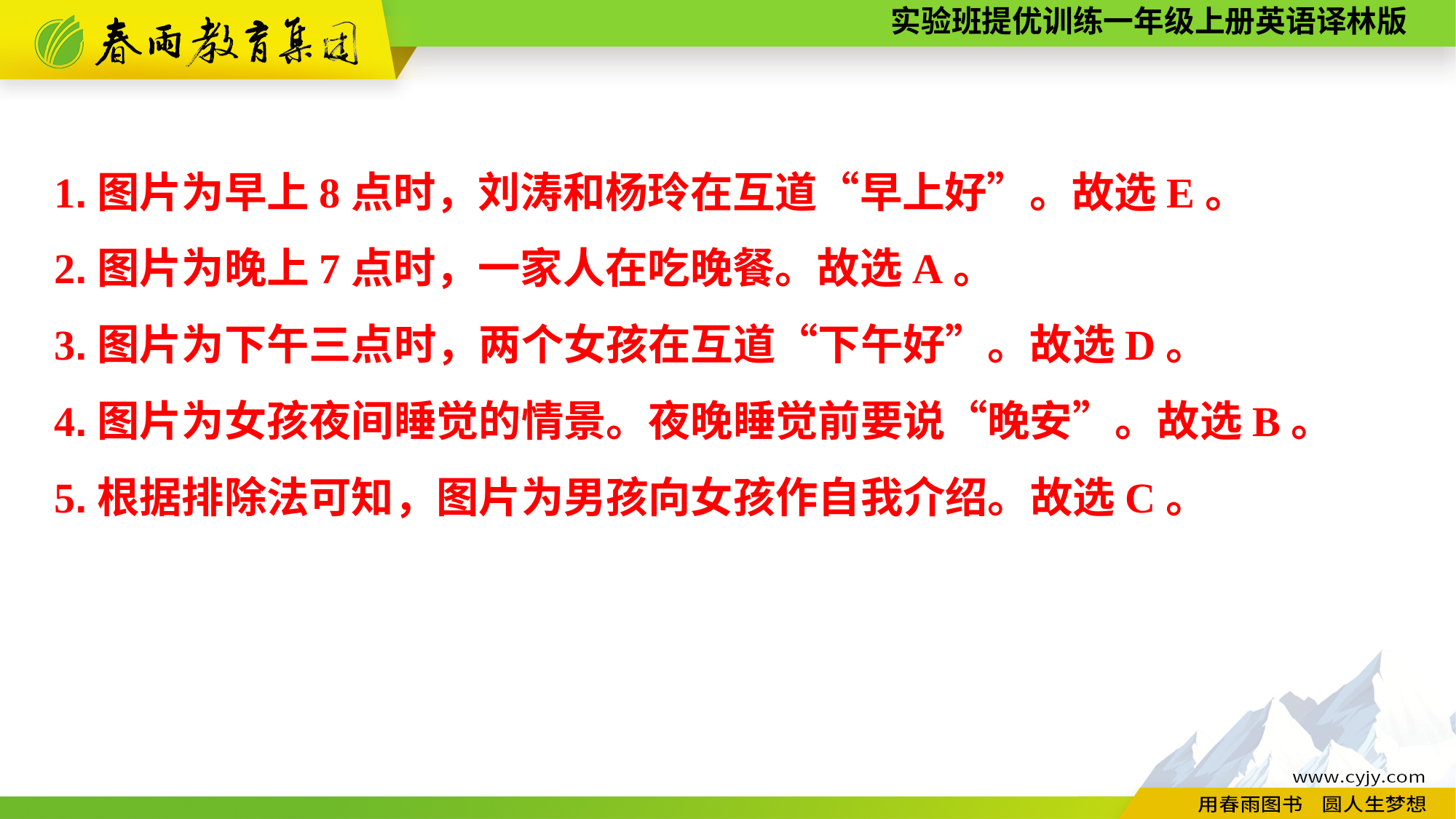

1.图片为早上8点时，刘涛和杨玲在互道“早上好”。故选E。
2.图片为晚上7点时，一家人在吃晚餐。故选A。
3.图片为下午三点时，两个女孩在互道“下午好”。故选D。
4.图片为女孩夜间睡觉的情景。夜晚睡觉前要说“晚安”。故选B。
5.根据排除法可知，图片为男孩向女孩作自我介绍。故选C。